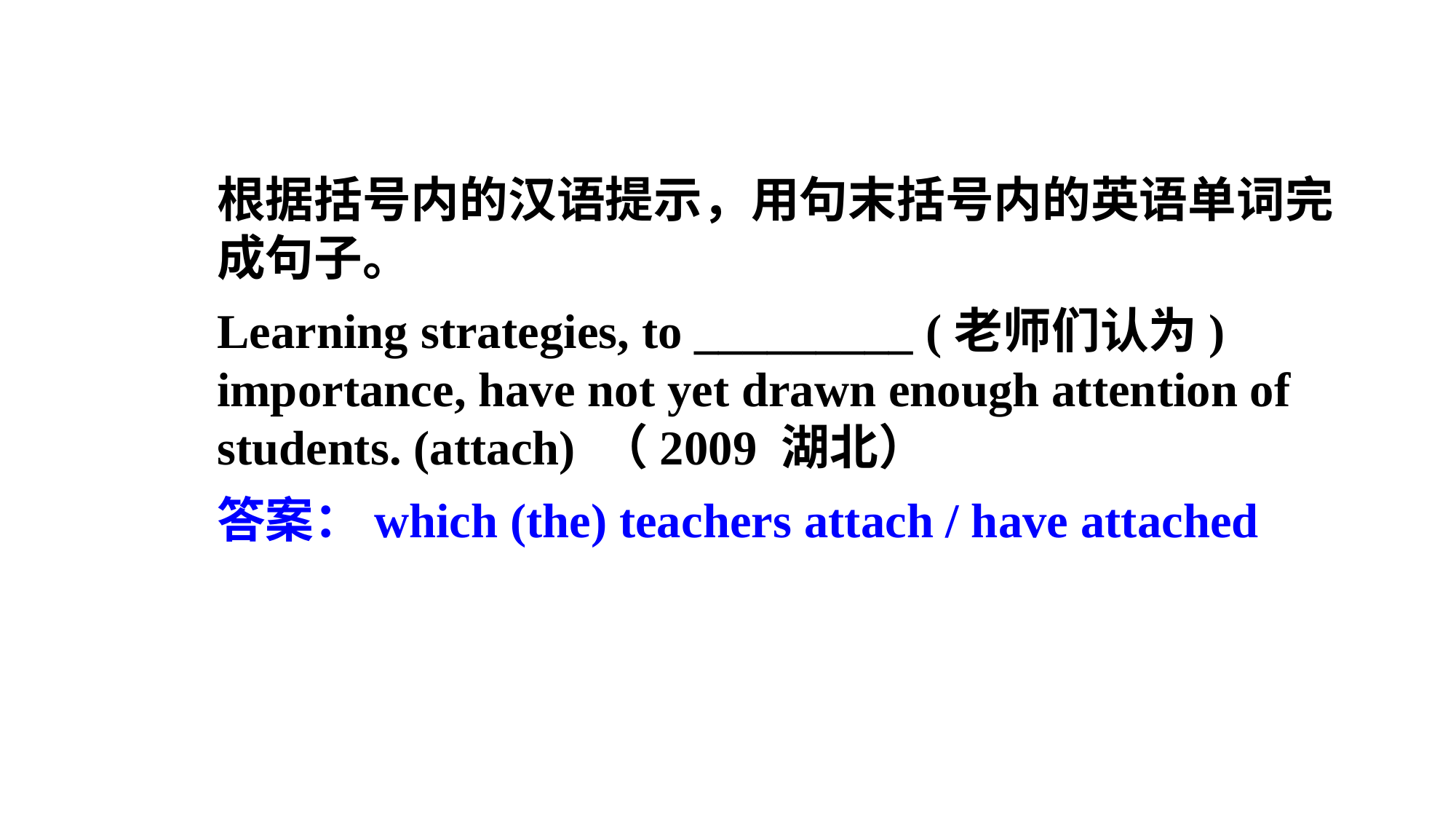

根据括号内的汉语提示，用句末括号内的英语单词完成句子。
Learning strategies, to _________ (老师们认为) importance, have not yet drawn enough attention of students. (attach) （2009 湖北）
答案：which (the) teachers attach / have attached